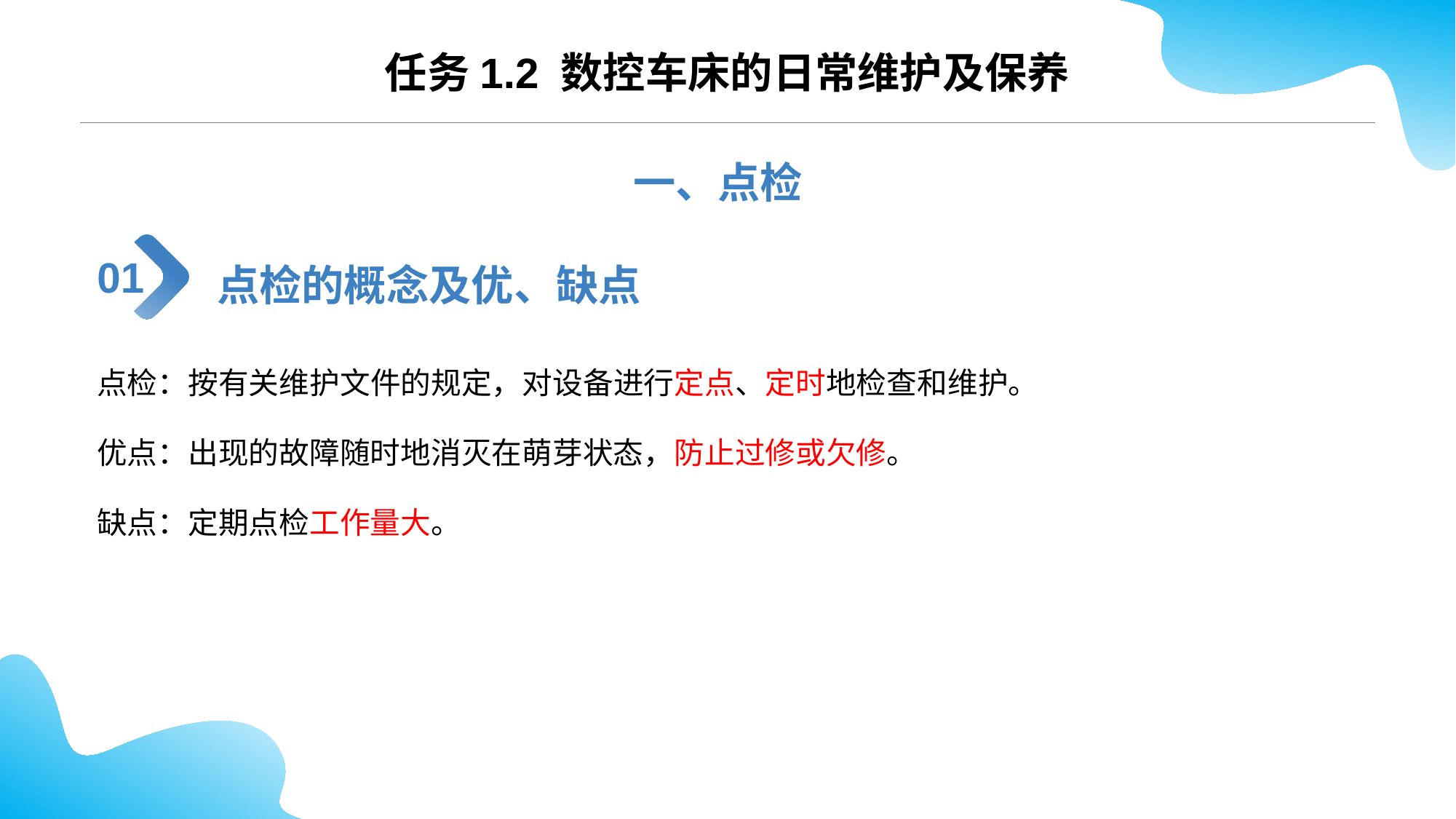

CONTENTS
任务1.2 数控车床的日常维护及保养
一、点检
点检的概念及优、缺点
01

点检：按有关维护文件的规定，对设备进行定点、定时地检查和维护。
优点：出现的故障随时地消灭在萌芽状态，防止过修或欠修。
缺点：定期点检工作量大。